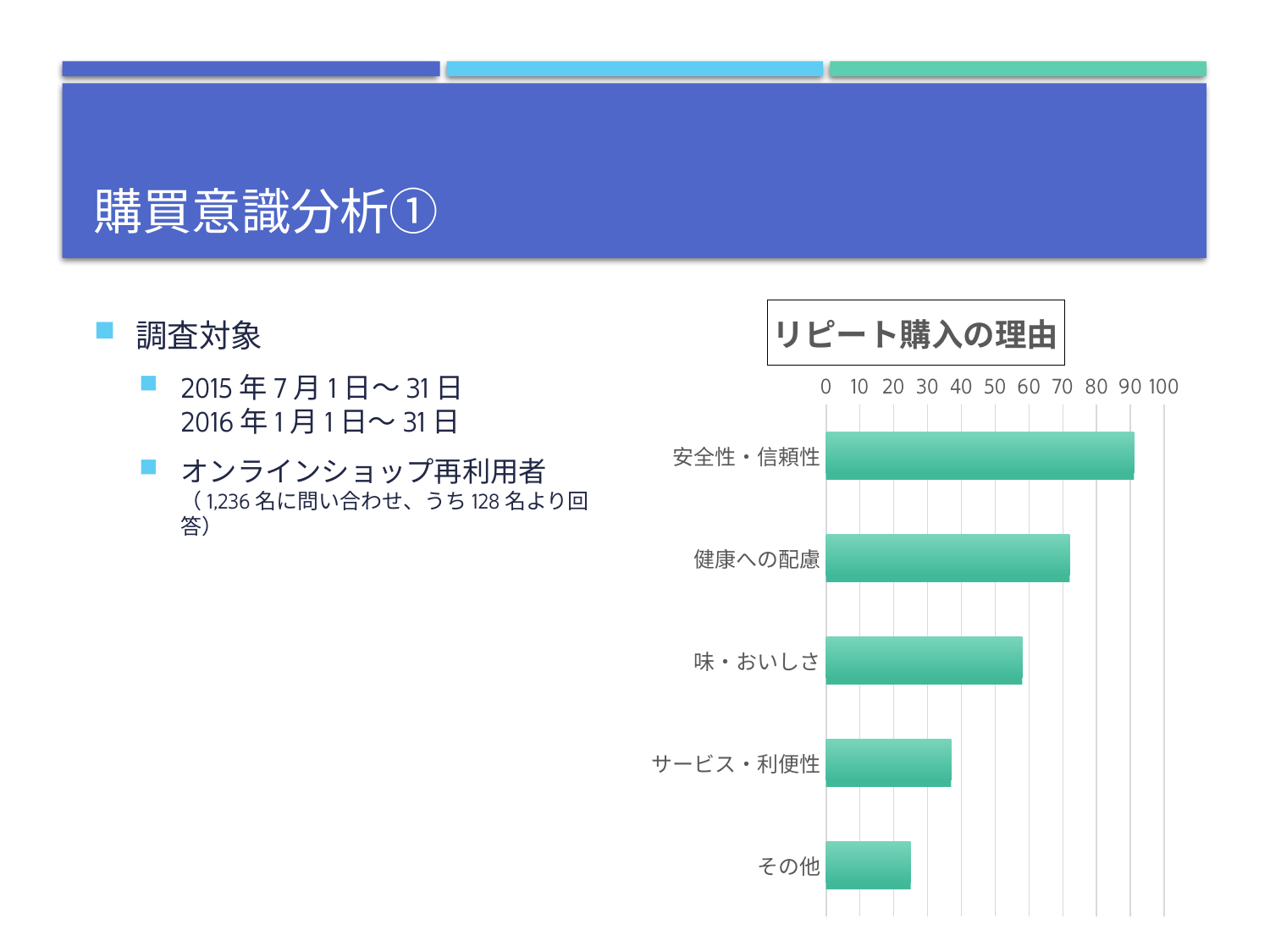

# 購買意識分析①

### Chart:

| Category | リピート購入の理由 |
|---|---|
| 安全性・信頼性 | 91.0 |
| 健康への配慮 | 72.0 |
| 味・おいしさ | 58.0 |
| サービス・利便性 | 37.0 |
| その他 | 25.0 |
調査対象
2015年7月1日～31日
2016年1月1日～31日
オンラインショップ再利用者
（1,236名に問い合わせ、うち128名より回答）